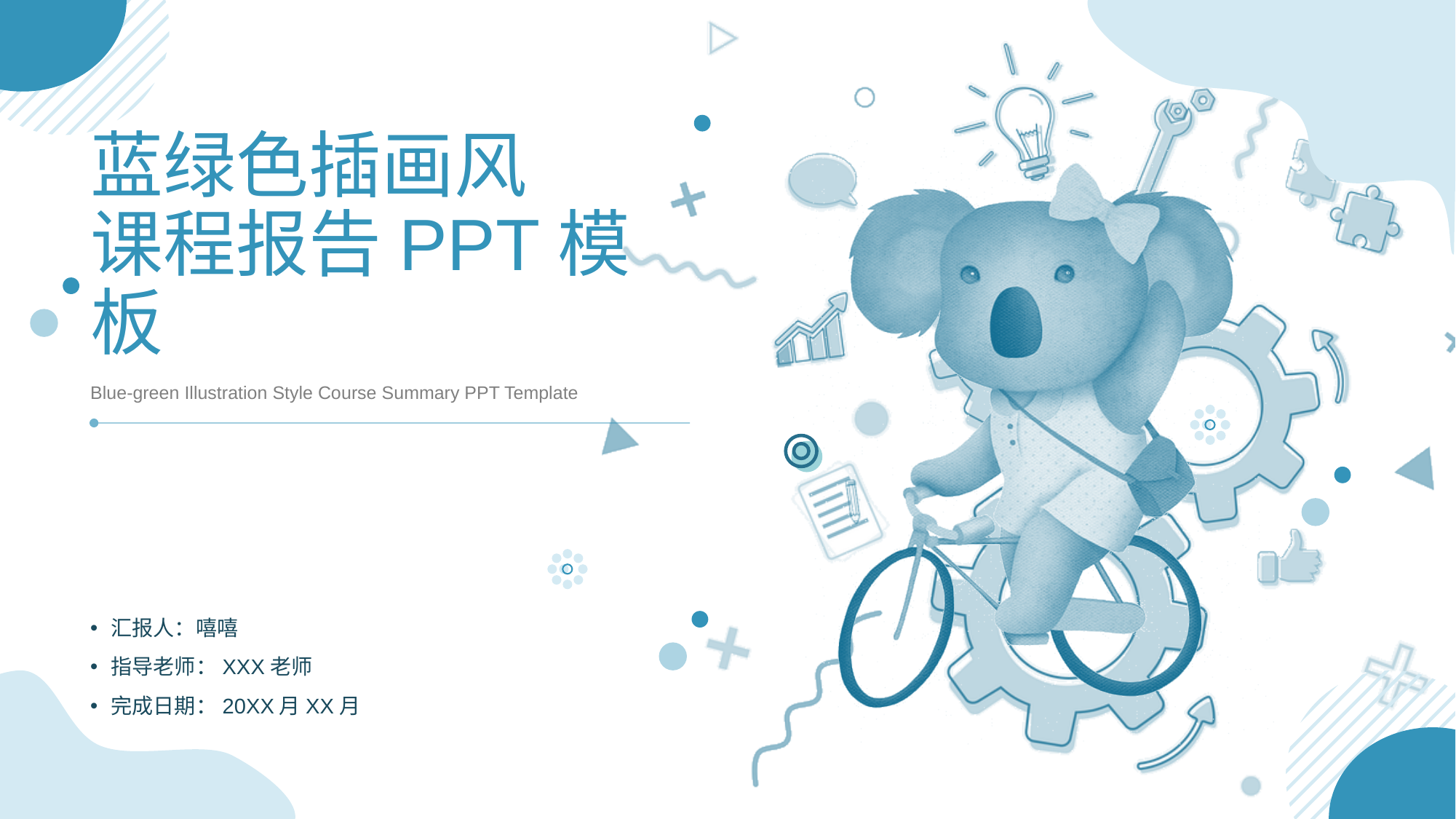

# 蓝绿色插画风 课程报告PPT模板
Blue-green Illustration Style Course Summary PPT Template
汇报人：嘻嘻
指导老师：XXX老师
完成日期：20XX月XX月